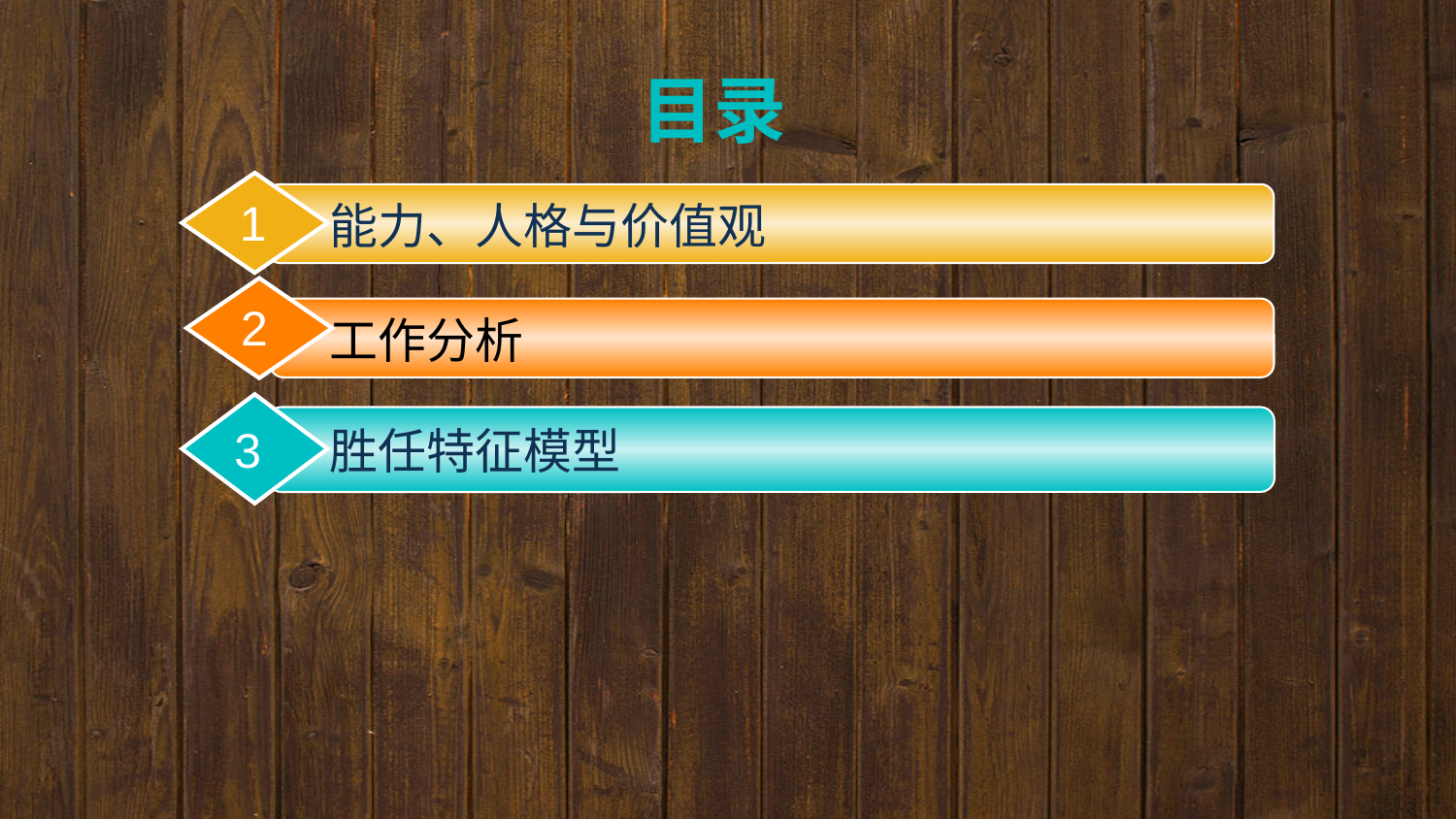

目录

1
能力、人格与价值观

2
2

工作分析

3
胜任特征模型